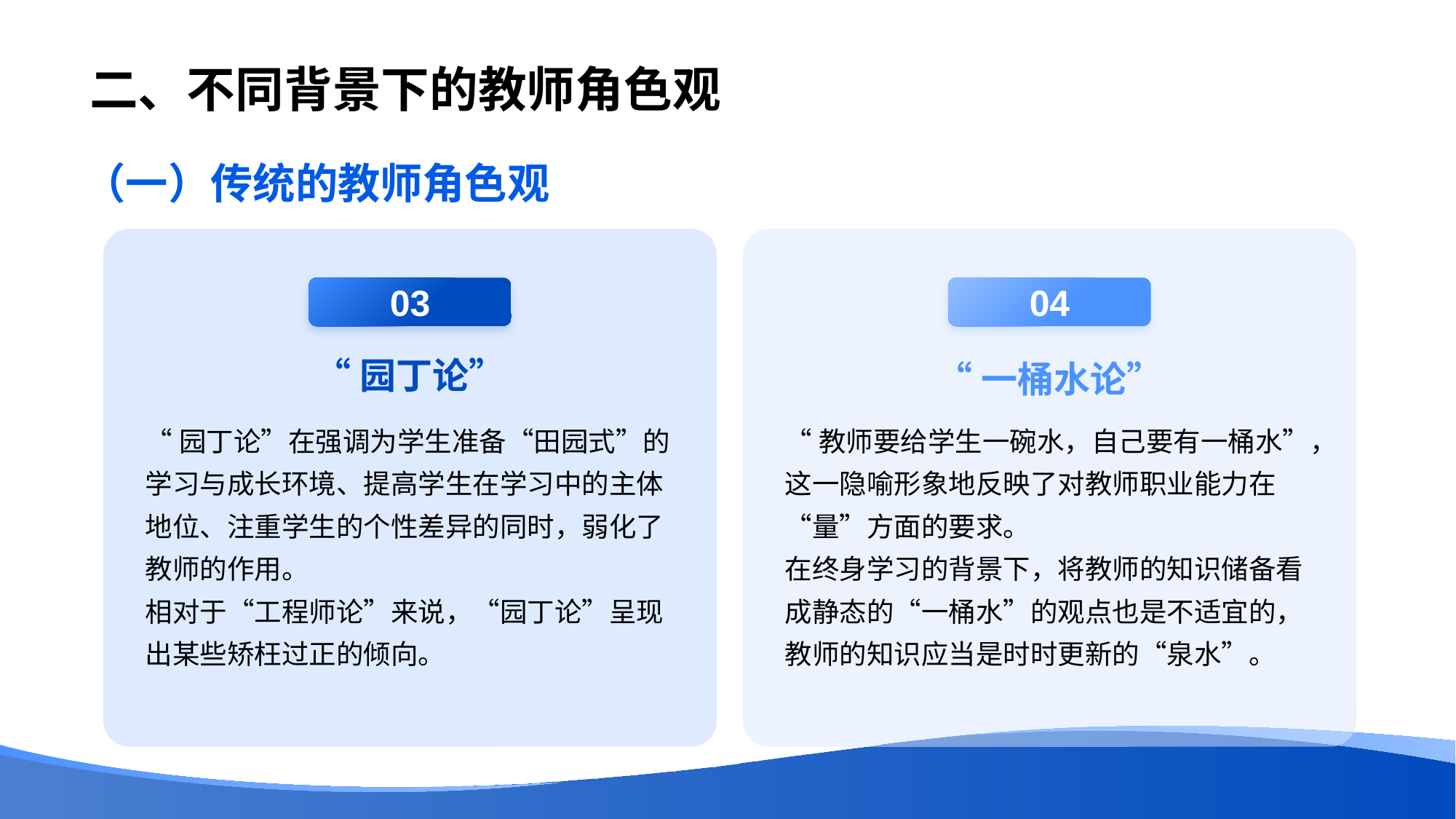

# 二、不同背景下的教师角色观
（一）传统的教师角色观

03
“园丁论”
“园丁论”在强调为学生准备“田园式”的学习与成长环境、提高学生在学习中的主体地位、注重学生的个性差异的同时，弱化了教师的作用。
相对于“工程师论”来说，“园丁论”呈现出某些矫枉过正的倾向。

04
“一桶水论”
“教师要给学生一碗水，自己要有一桶水”，这一隐喻形象地反映了对教师职业能力在“量”方面的要求。
在终身学习的背景下，将教师的知识储备看成静态的“一桶水”的观点也是不适宜的，教师的知识应当是时时更新的“泉水”。